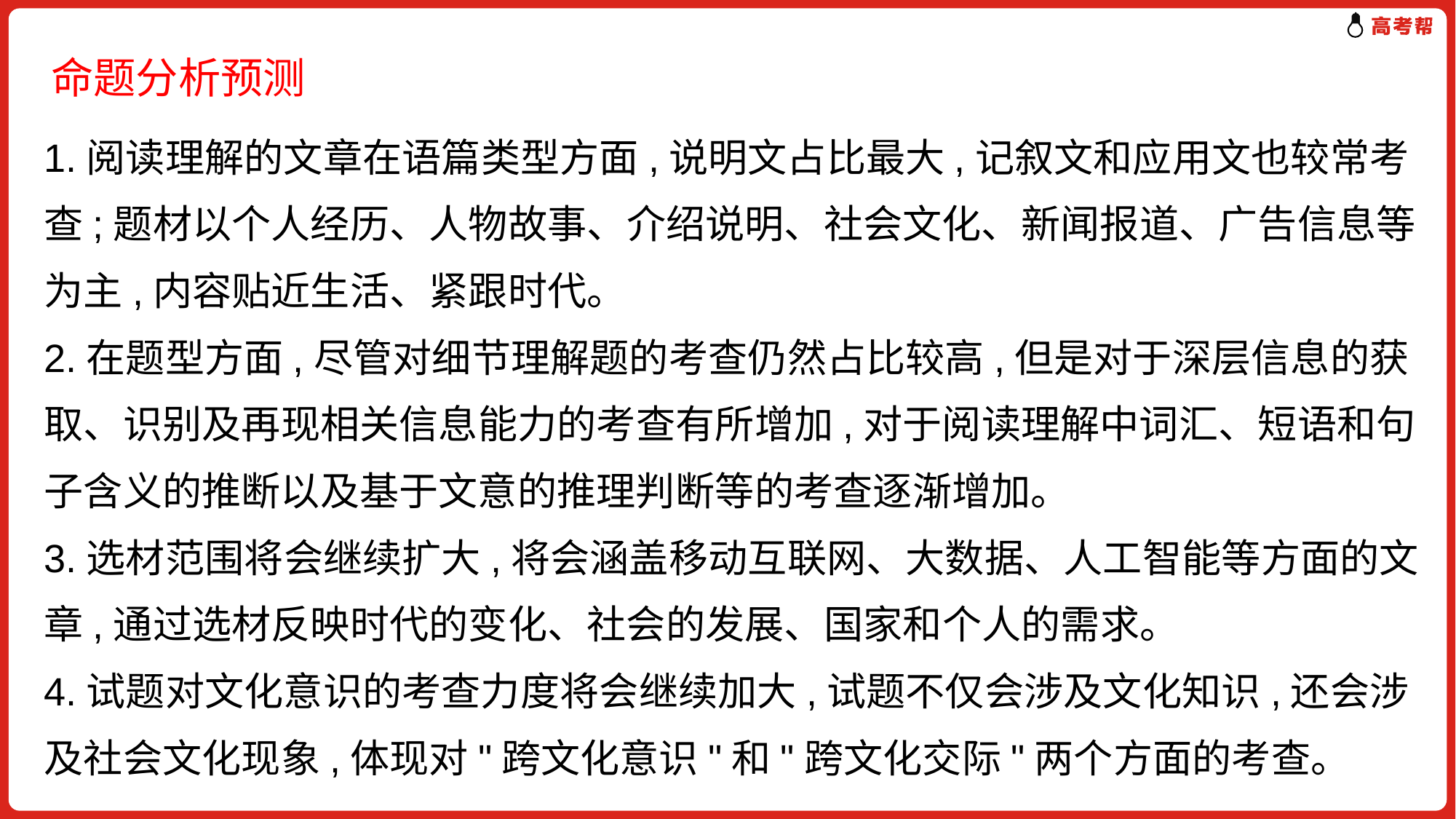

命题分析预测
1.阅读理解的文章在语篇类型方面,说明文占比最大,记叙文和应用文也较常考查;题材以个人经历、人物故事、介绍说明、社会文化、新闻报道、广告信息等为主,内容贴近生活、紧跟时代。
2.在题型方面,尽管对细节理解题的考查仍然占比较高,但是对于深层信息的获取、识别及再现相关信息能力的考查有所增加,对于阅读理解中词汇、短语和句子含义的推断以及基于文意的推理判断等的考查逐渐增加。
3.选材范围将会继续扩大,将会涵盖移动互联网、大数据、人工智能等方面的文章,通过选材反映时代的变化、社会的发展、国家和个人的需求。
4.试题对文化意识的考查力度将会继续加大,试题不仅会涉及文化知识,还会涉及社会文化现象,体现对"跨文化意识"和"跨文化交际"两个方面的考查。